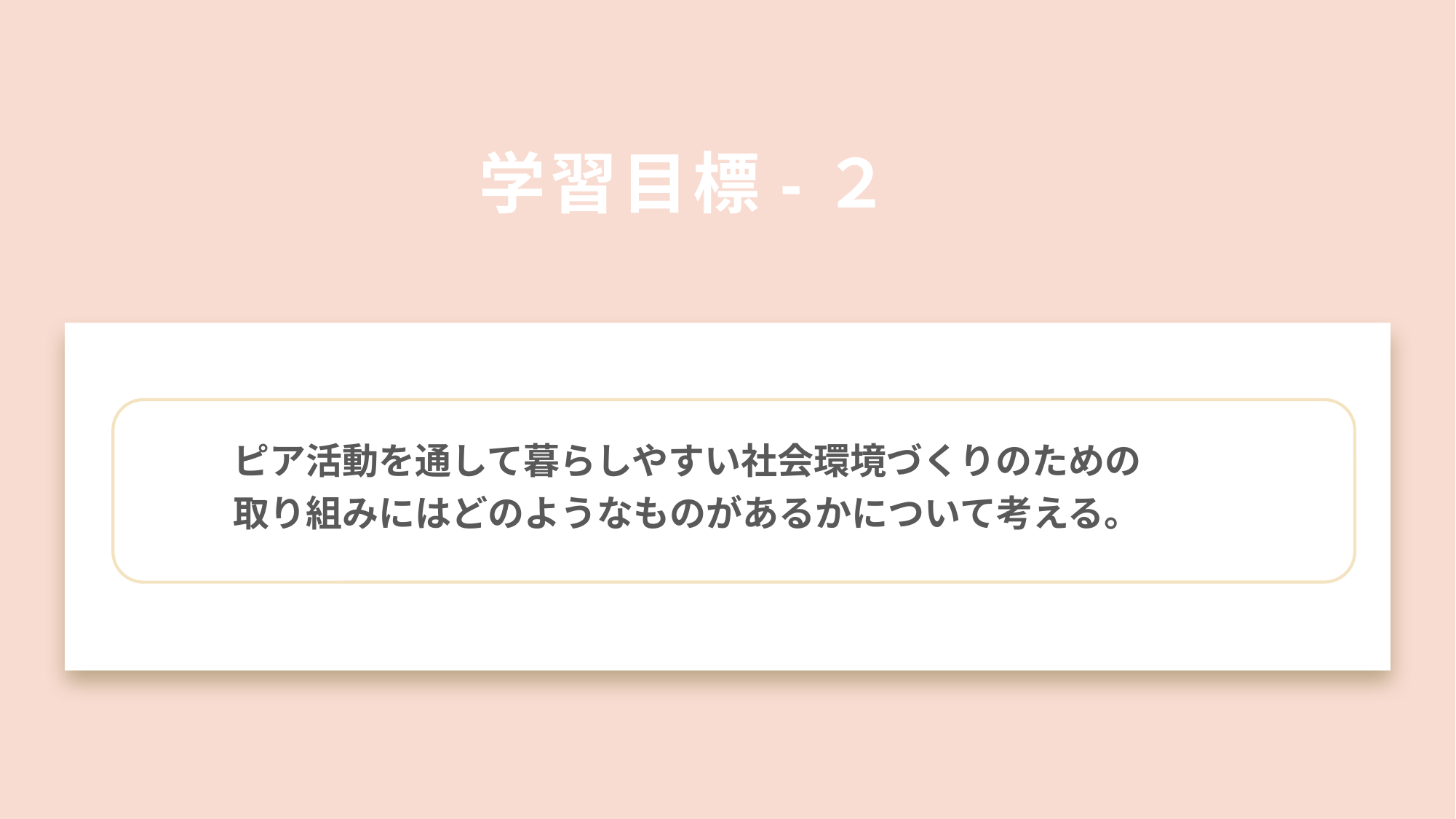

# 学習目標-２

ピア活動を通して暮らしやすい社会環境づくりのための
取り組みにはどのようなものがあるかについて考える。